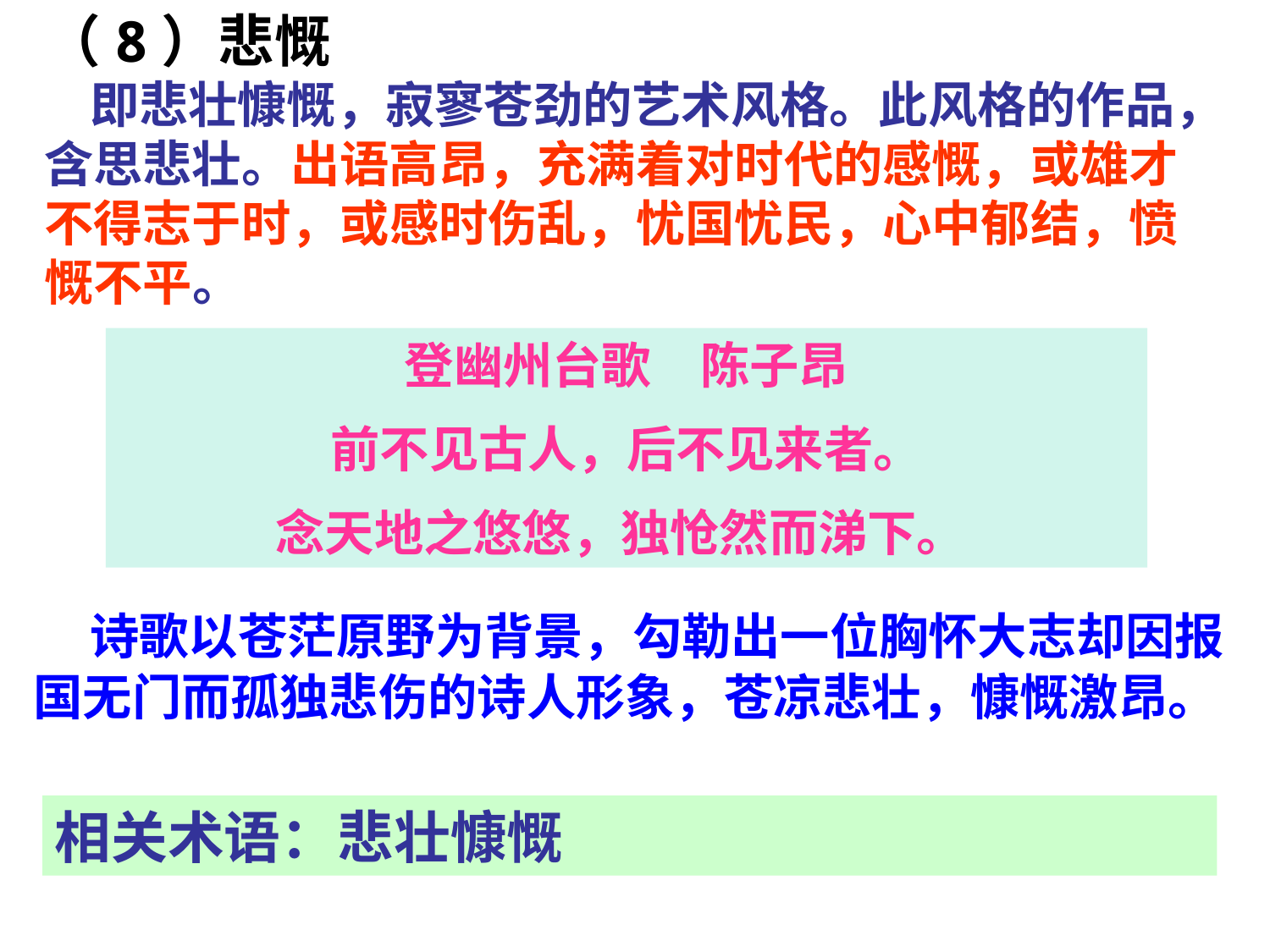

（8）悲慨
   即悲壮慷慨，寂寥苍劲的艺术风格。此风格的作品，含思悲壮。出语高昂，充满着对时代的感慨，或雄才不得志于时，或感时伤乱，忧国忧民，心中郁结，愤慨不平。
登幽州台歌　陈子昂
前不见古人，后不见来者。
念天地之悠悠，独怆然而涕下。
　诗歌以苍茫原野为背景，勾勒出一位胸怀大志却因报国无门而孤独悲伤的诗人形象，苍凉悲壮，慷慨激昂。
相关术语：悲壮慷慨